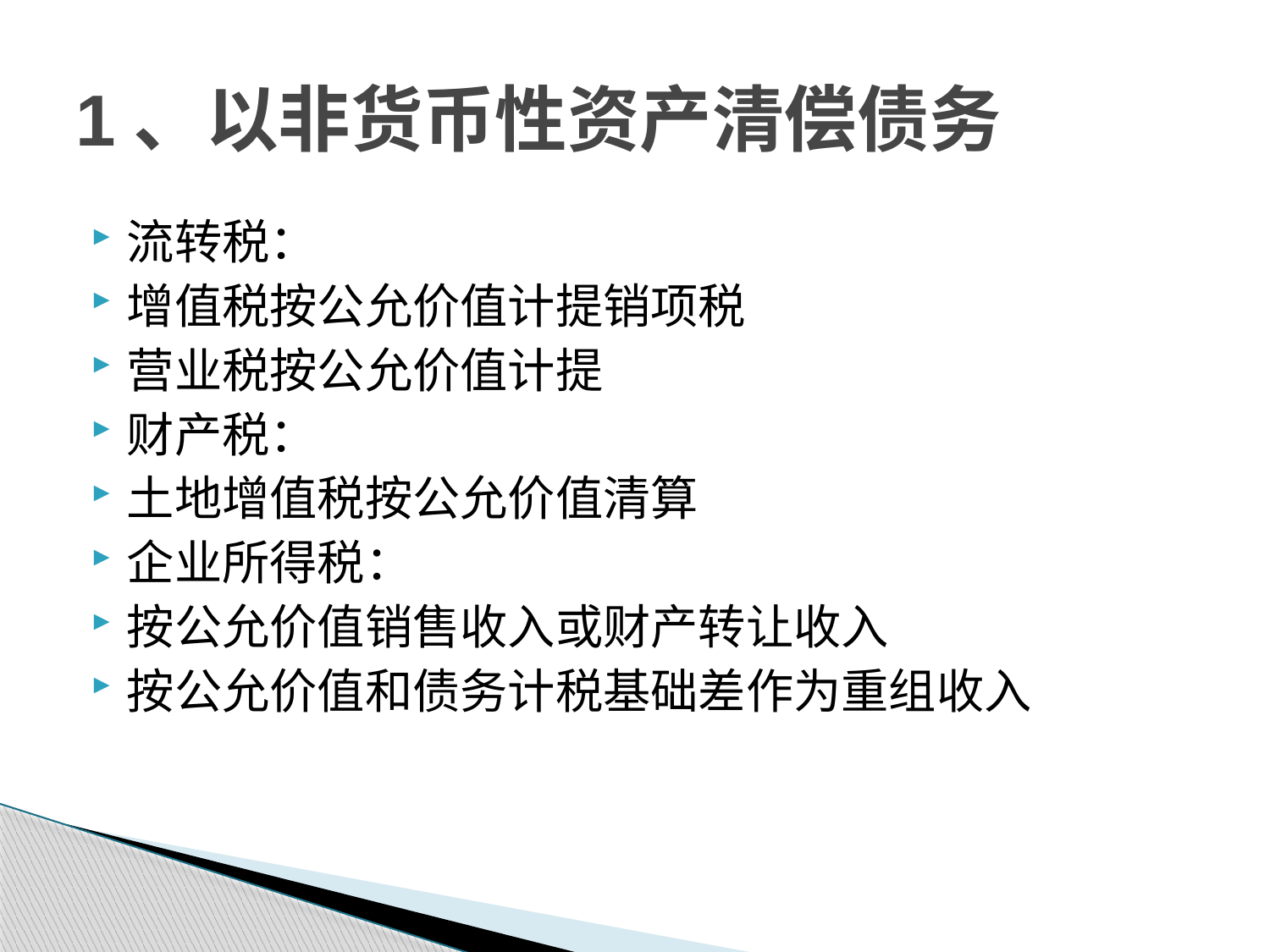

# 1、以非货币性资产清偿债务
流转税：
增值税按公允价值计提销项税
营业税按公允价值计提
财产税：
土地增值税按公允价值清算
企业所得税：
按公允价值销售收入或财产转让收入
按公允价值和债务计税基础差作为重组收入